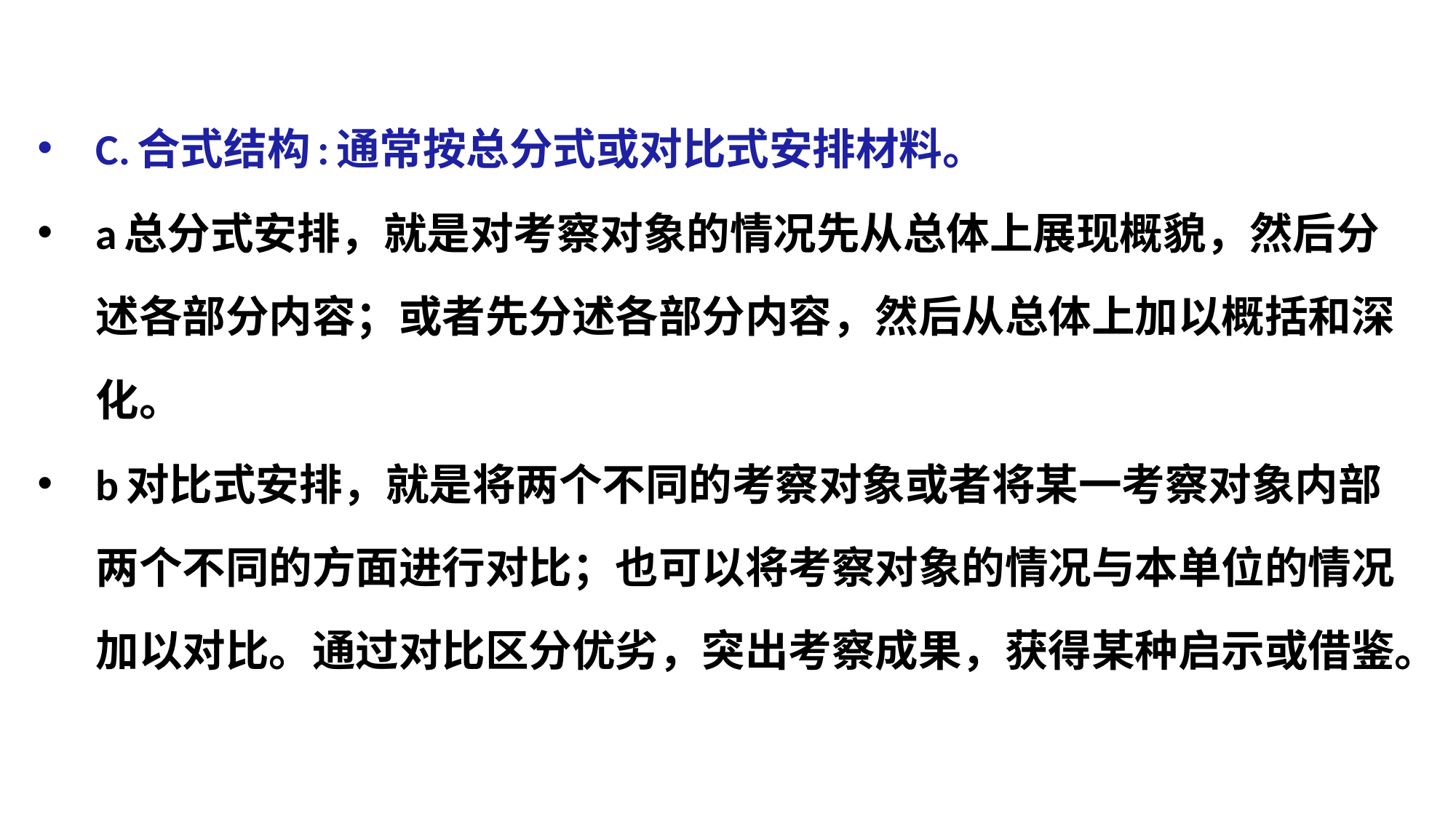

C.合式结构:通常按总分式或对比式安排材料。
a总分式安排，就是对考察对象的情况先从总体上展现概貌，然后分述各部分内容；或者先分述各部分内容，然后从总体上加以概括和深化。
b对比式安排，就是将两个不同的考察对象或者将某一考察对象内部两个不同的方面进行对比；也可以将考察对象的情况与本单位的情况加以对比。通过对比区分优劣，突出考察成果，获得某种启示或借鉴。